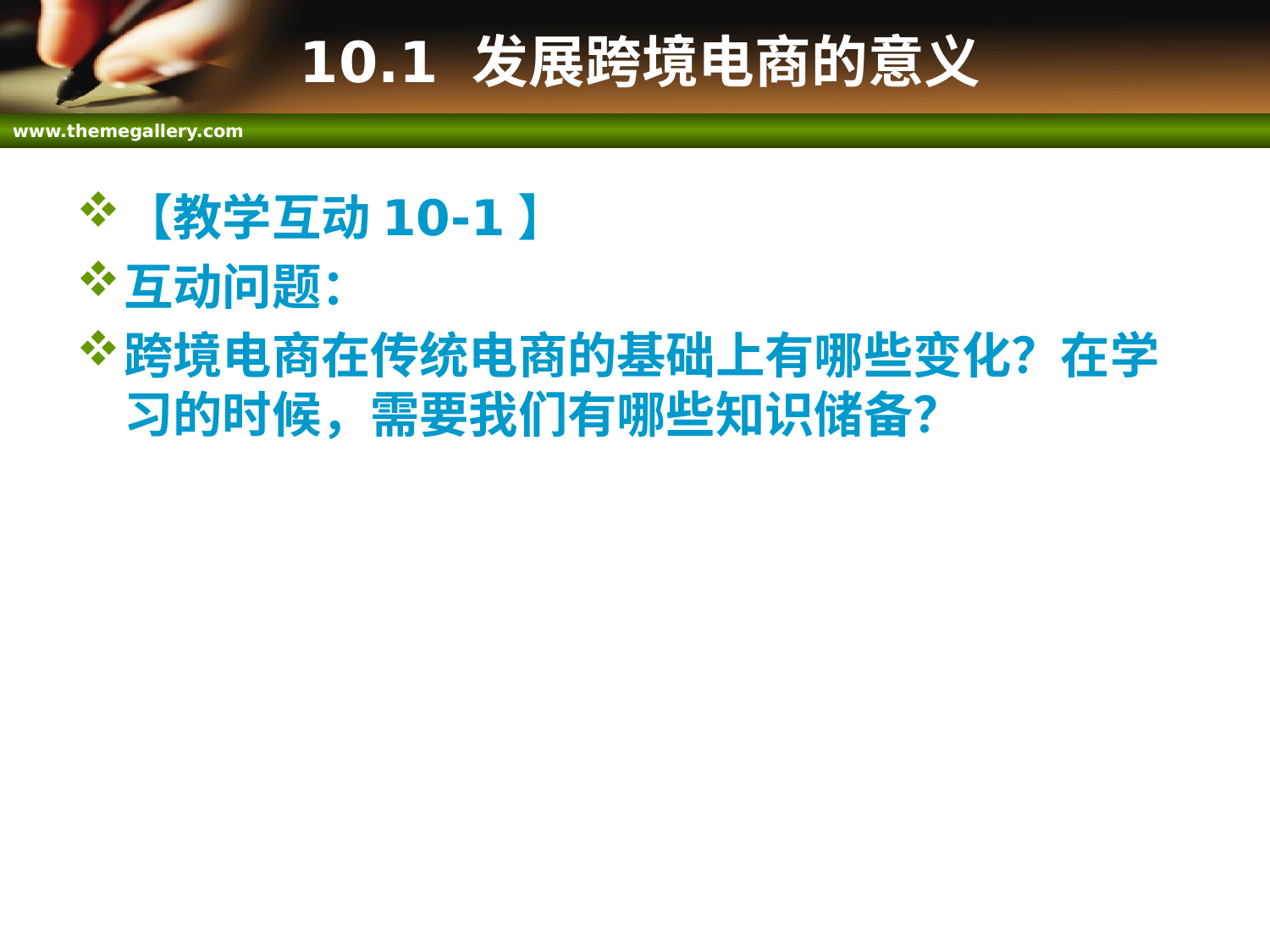

# 10.1 发展跨境电商的意义
【教学互动10-1】
互动问题：
跨境电商在传统电商的基础上有哪些变化？在学习的时候，需要我们有哪些知识储备？